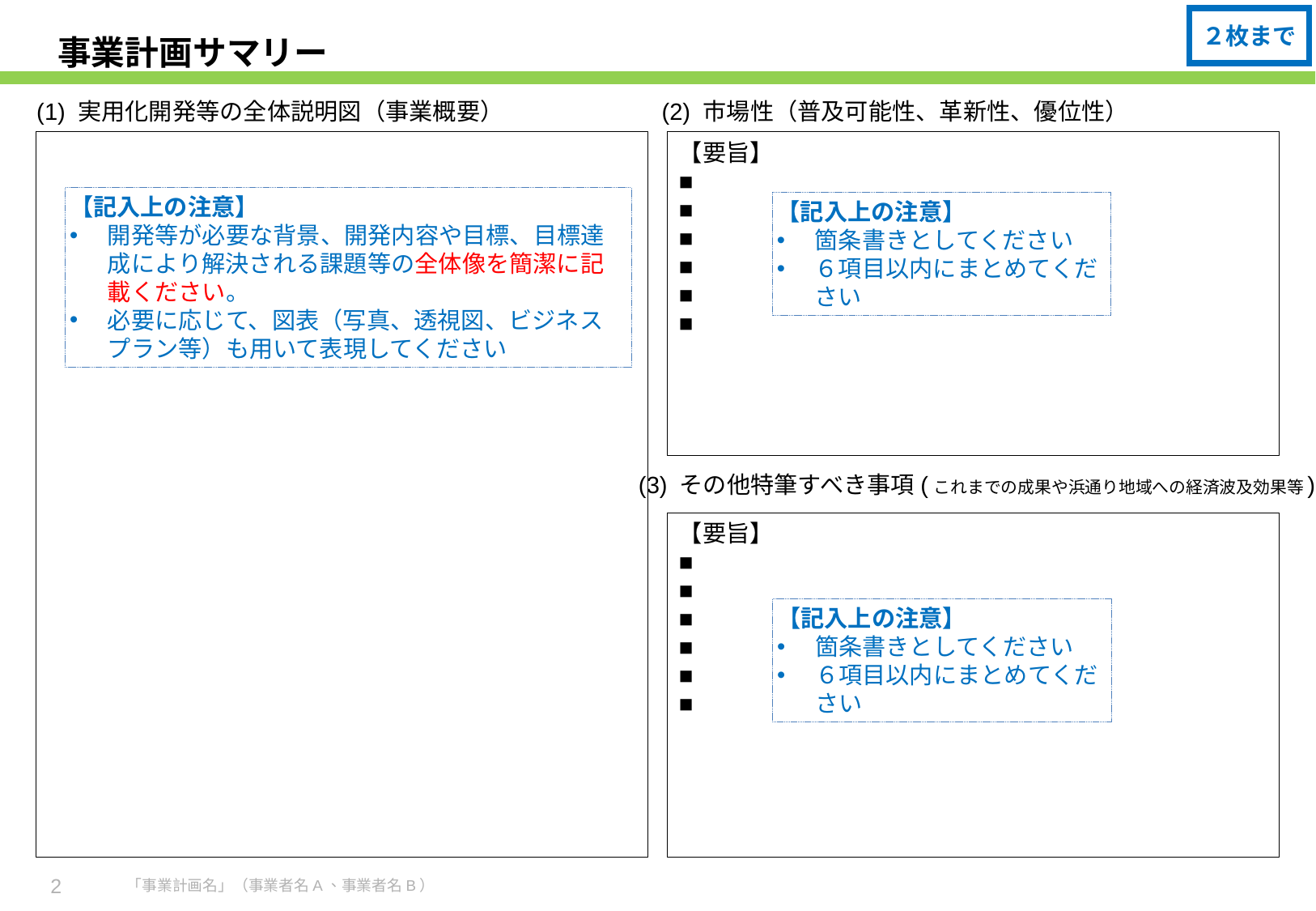

２枚まで
# 事業計画サマリー
(1) 実用化開発等の全体説明図（事業概要）
(2) 市場性（普及可能性、革新性、優位性）

【要旨】
■
■
■
■
■
■
【記入上の注意】
開発等が必要な背景、開発内容や目標、目標達成により解決される課題等の全体像を簡潔に記載ください。
必要に応じて、図表（写真、透視図、ビジネスプラン等）も用いて表現してください
【記入上の注意】
箇条書きとしてください
６項目以内にまとめてください
(3) その他特筆すべき事項(これまでの成果や浜通り地域への経済波及効果等)
【要旨】
■
■
■
■
■
■
【記入上の注意】
箇条書きとしてください
６項目以内にまとめてください
2
「事業計画名」（事業者名A、事業者名B）